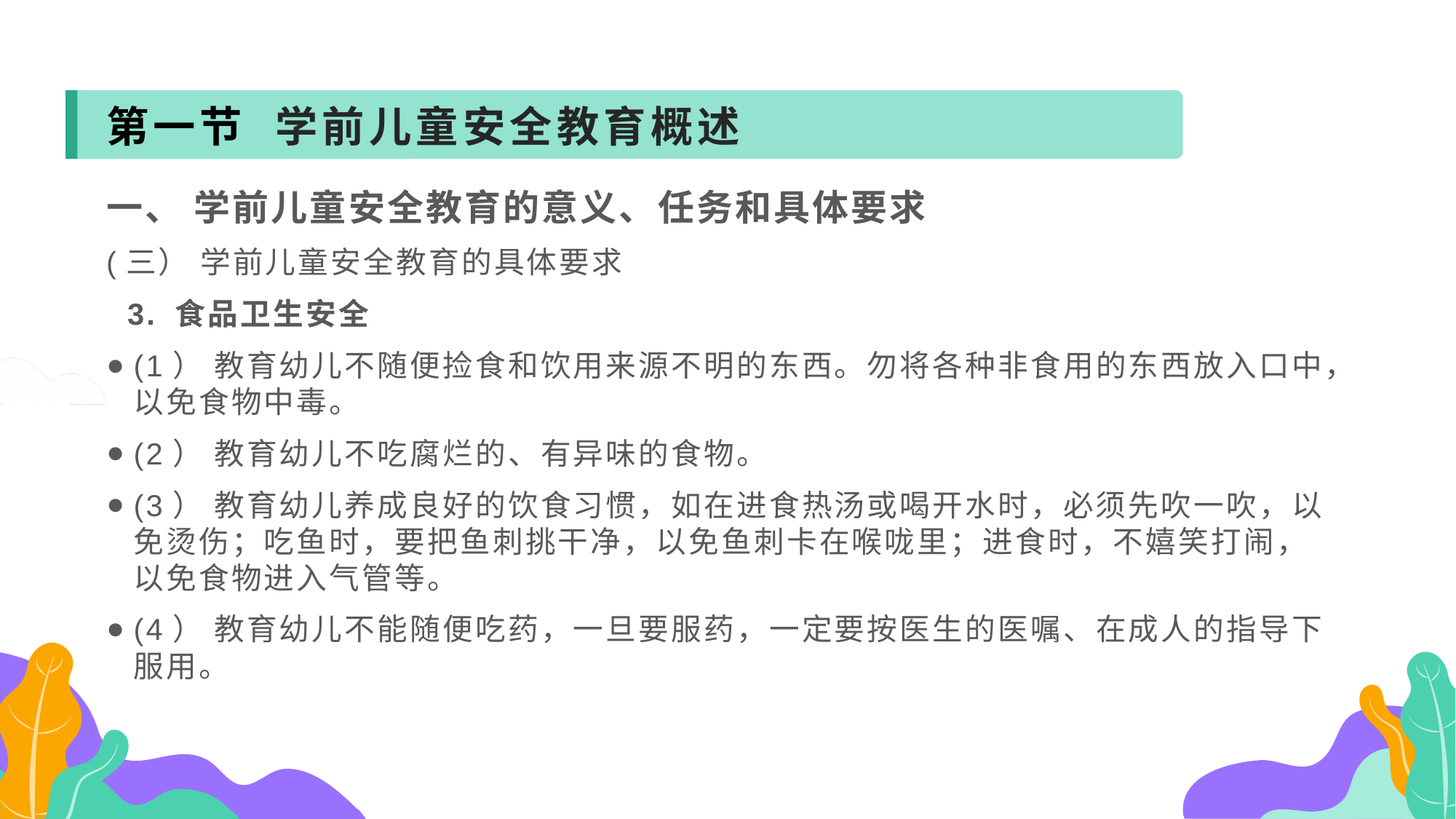

第一节  学前儿童安全教育概述
一、 学前儿童安全教育的意义、任务和具体要求
(三） 学前儿童安全教育的具体要求
  3. 食品卫生安全
(1） 教育幼儿不随便捡食和饮用来源不明的东西。勿将各种非食用的东西放入口中，以免食物中毒。
(2） 教育幼儿不吃腐烂的、有异味的食物。
(3） 教育幼儿养成良好的饮食习惯，如在进食热汤或喝开水时，必须先吹一吹，以免烫伤；吃鱼时，要把鱼刺挑干净，以免鱼刺卡在喉咙里；进食时，不嬉笑打闹，以免食物进入气管等。
(4） 教育幼儿不能随便吃药，一旦要服药，一定要按医生的医嘱、在成人的指导下服用。